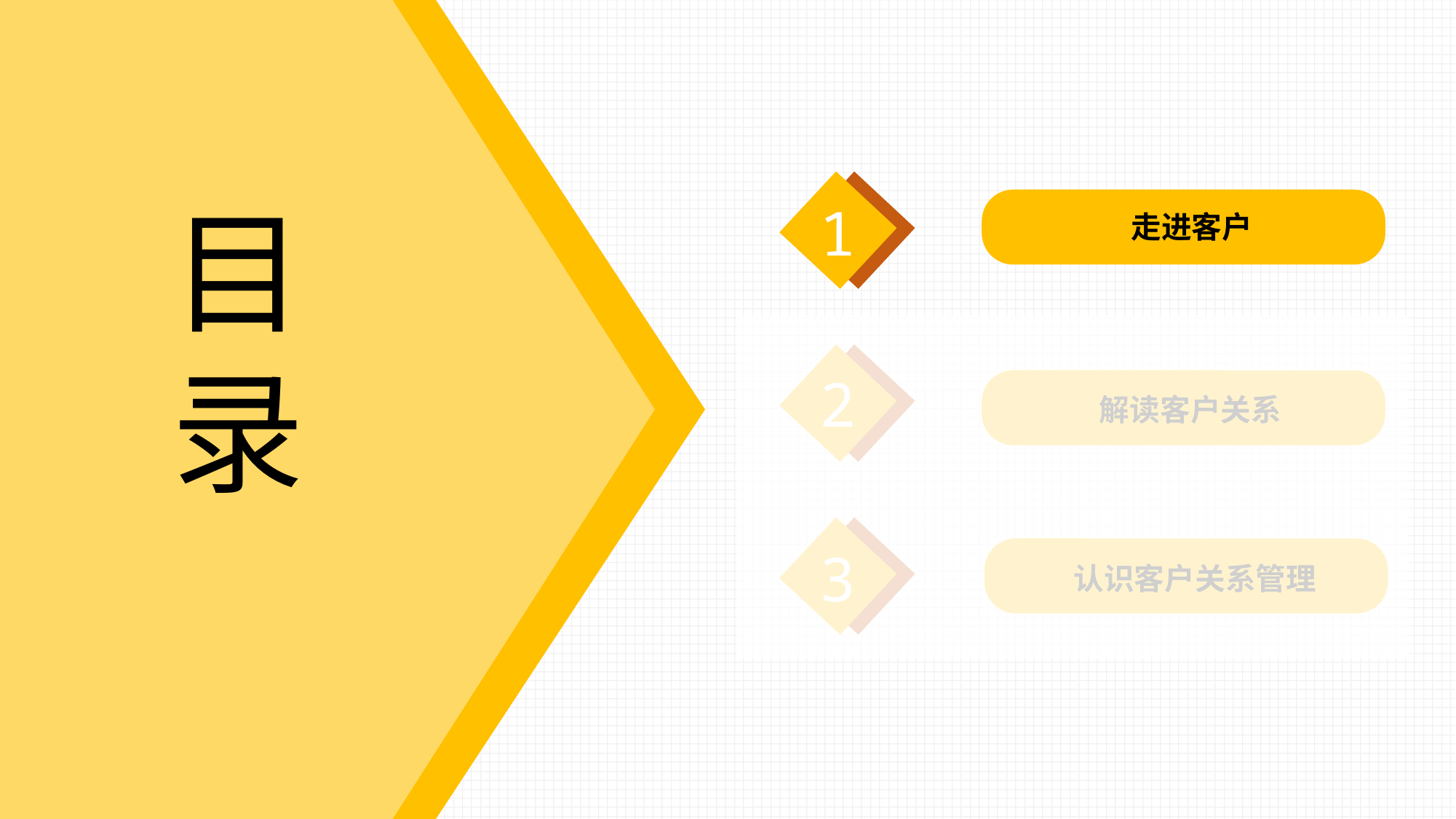

目录

1
走进客户

2

解读客户关系

3

认识客户关系管理